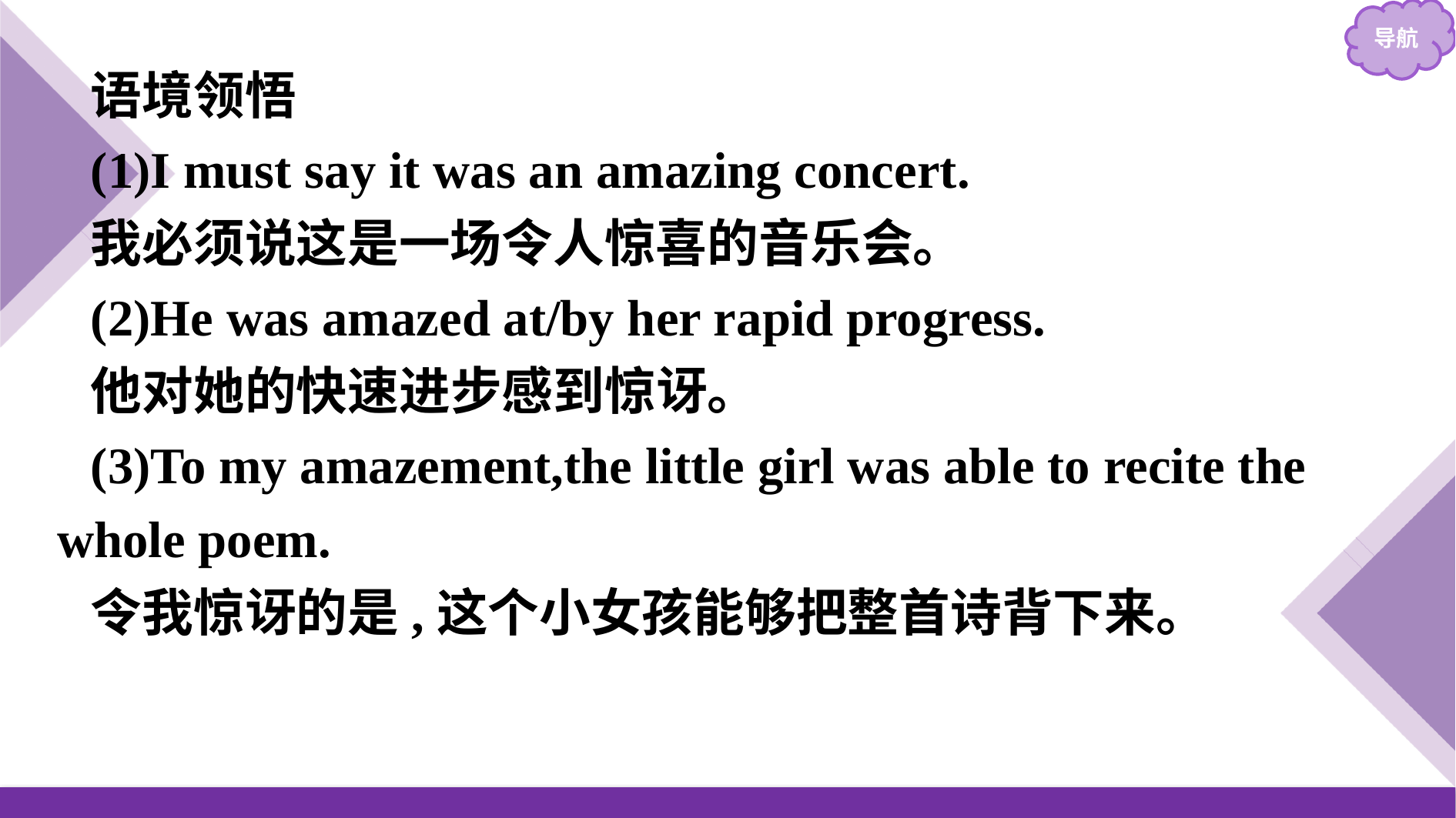

语境领悟
(1)I must say it was an amazing concert.
我必须说这是一场令人惊喜的音乐会。
(2)He was amazed at/by her rapid progress.
他对她的快速进步感到惊讶。
(3)To my amazement,the little girl was able to recite the whole poem.
令我惊讶的是,这个小女孩能够把整首诗背下来。